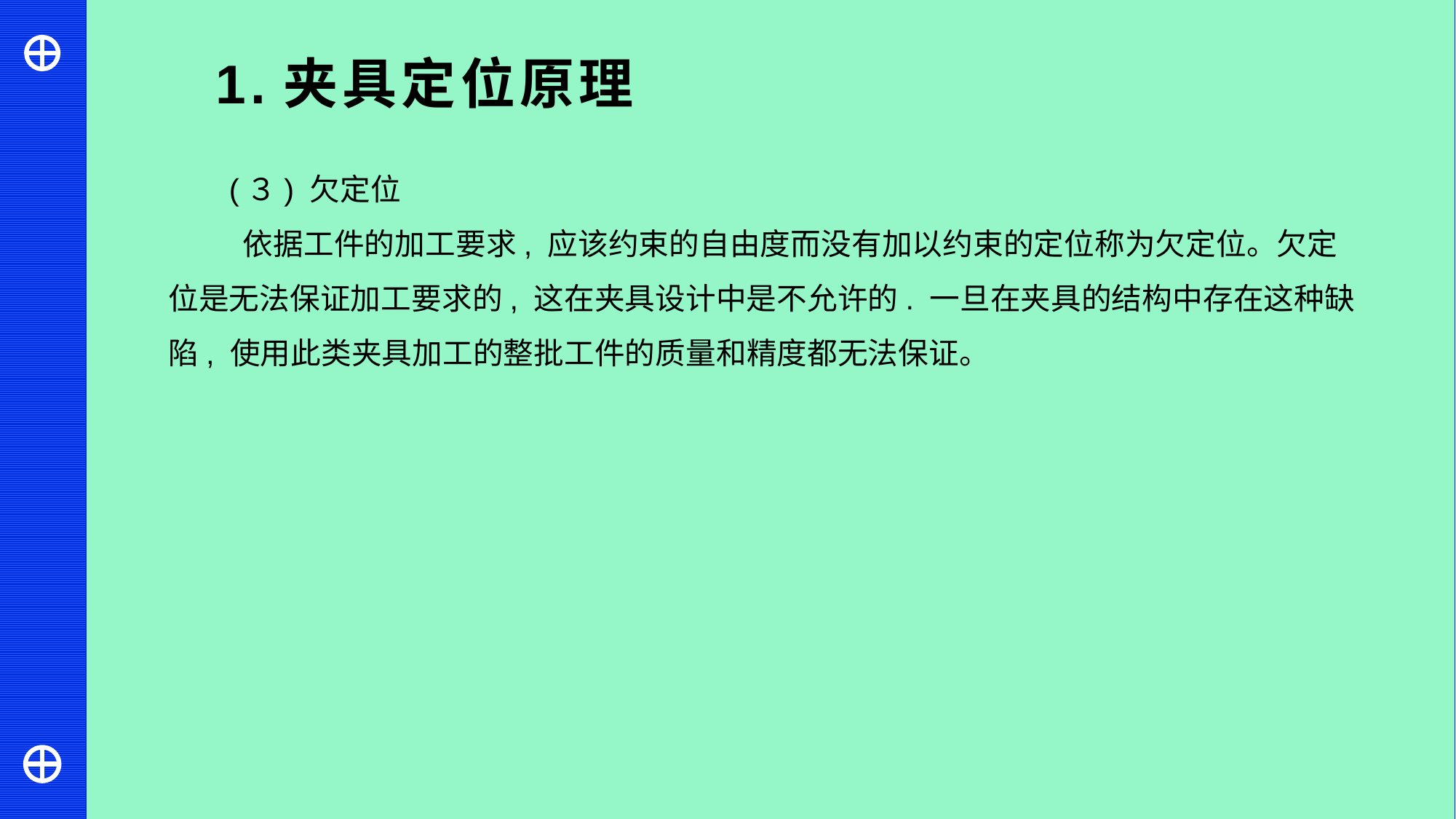

1.夹具定位原理
(３) 欠定位
 依据工件的加工要求, 应该约束的自由度而没有加以约束的定位称为欠定位。欠定位是无法保证加工要求的, 这在夹具设计中是不允许的. 一旦在夹具的结构中存在这种缺陷, 使用此类夹具加工的整批工件的质量和精度都无法保证。